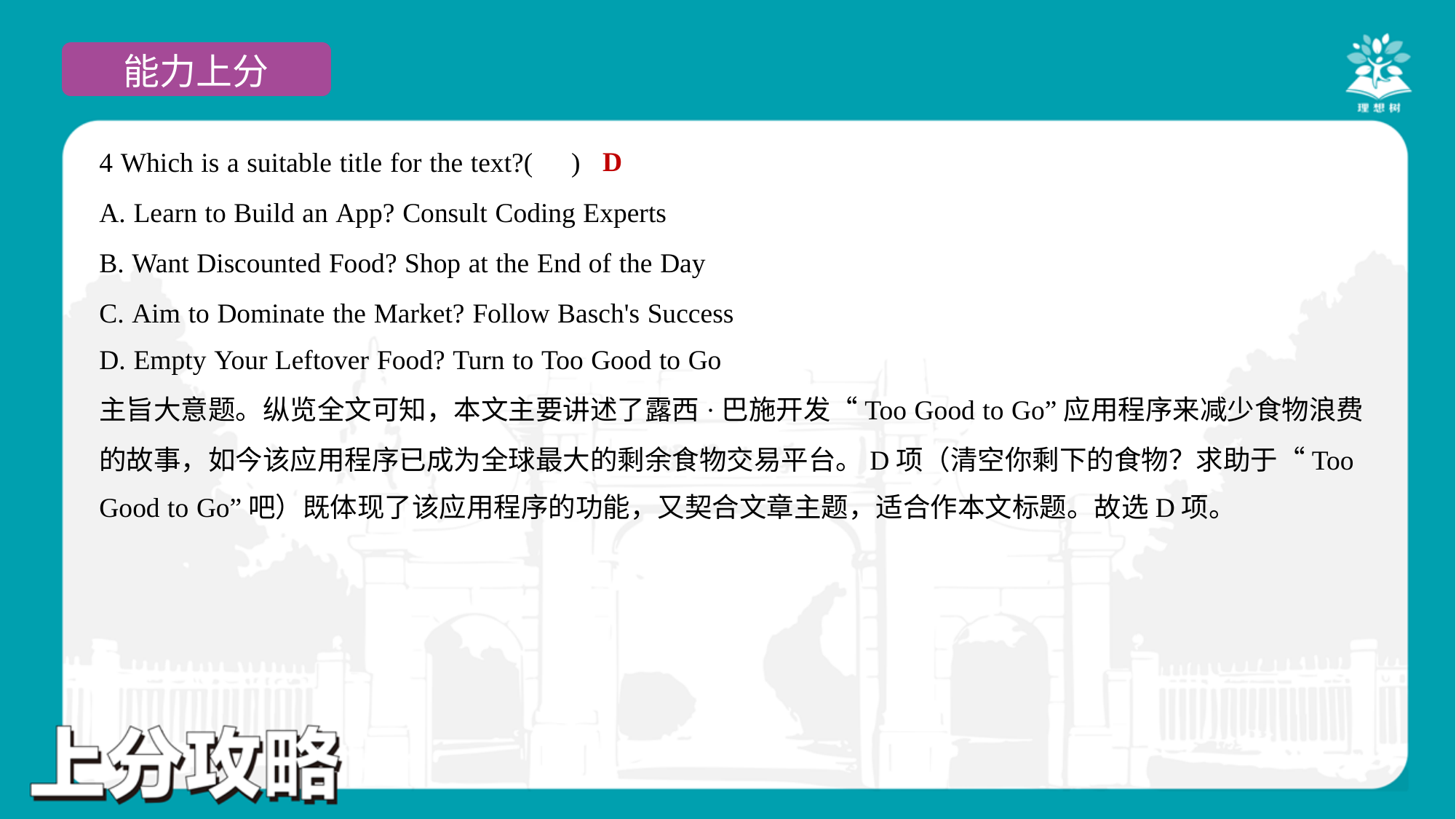

D
4 Which is a suitable title for the text?(     )
A. Learn to Build an App? Consult Coding Experts
B. Want Discounted Food? Shop at the End of the Day
C. Aim to Dominate the Market? Follow Basch's Success
D. Empty Your Leftover Food? Turn to Too Good to Go
主旨大意题。纵览全文可知，本文主要讲述了露西·巴施开发“Too Good to Go”应用程序来减少食物浪费
的故事，如今该应用程序已成为全球最大的剩余食物交易平台。D项（清空你剩下的食物？求助于“Too
Good to Go”吧）既体现了该应用程序的功能，又契合文章主题，适合作本文标题。故选D项。